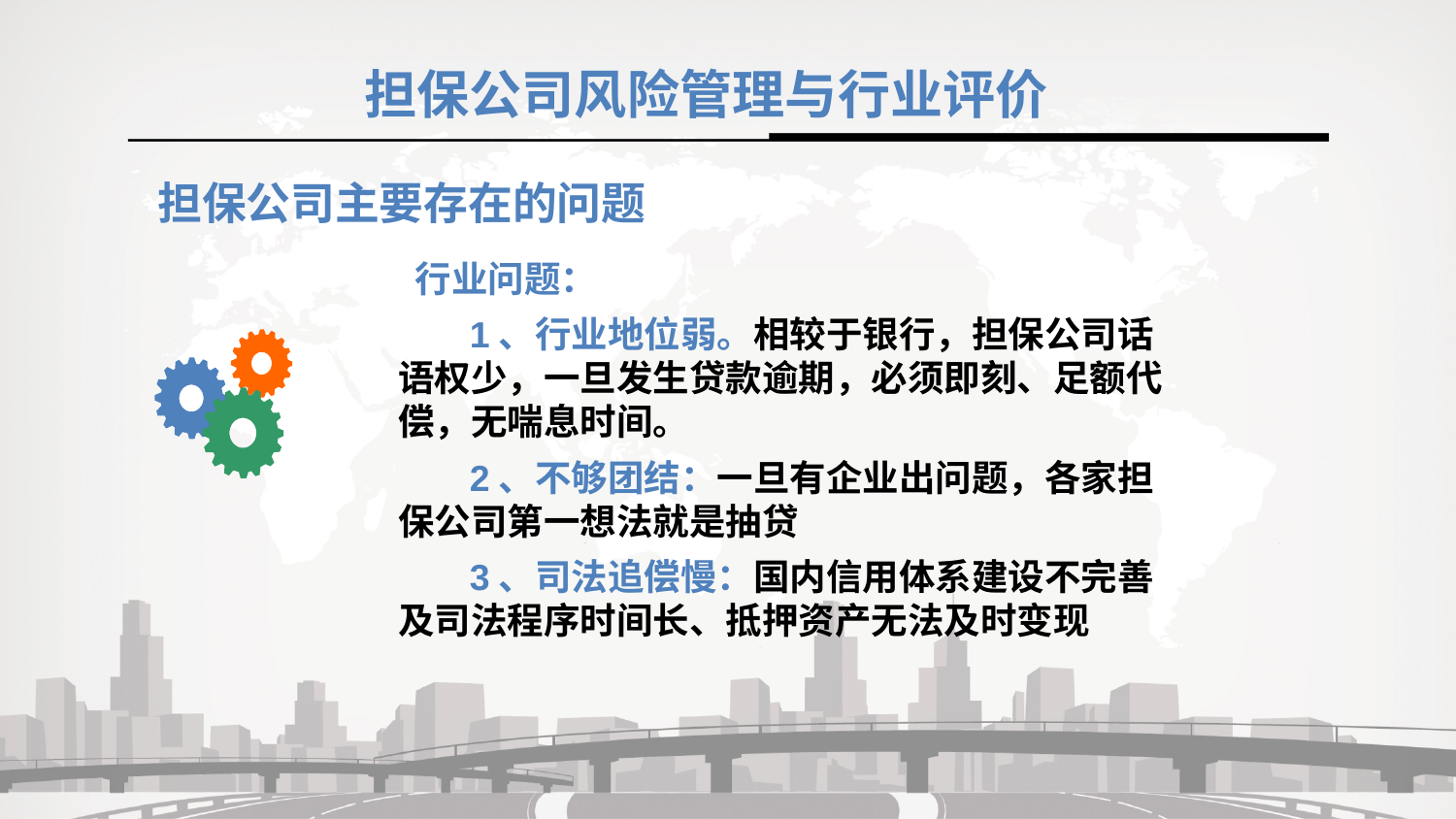

担保公司风险管理与行业评价
担保公司主要存在的问题
 行业问题：
       1、行业地位弱。相较于银行，担保公司话语权少，一旦发生贷款逾期，必须即刻、足额代偿，无喘息时间。
       2、不够团结：一旦有企业出问题，各家担保公司第一想法就是抽贷
       3、司法追偿慢：国内信用体系建设不完善及司法程序时间长、抵押资产无法及时变现